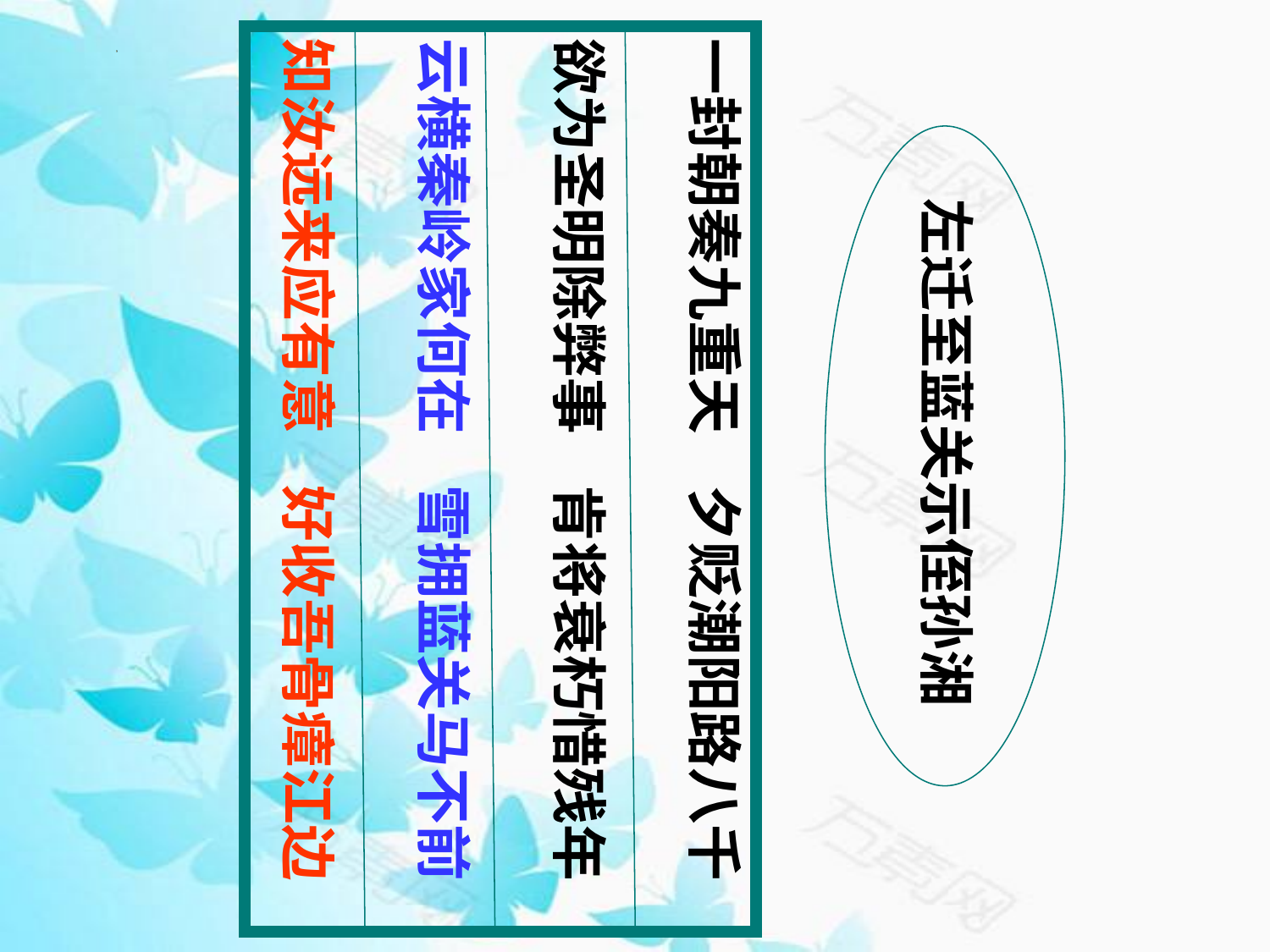

一封朝奏九重天    夕贬潮阳路八千

欲为圣明除弊事    肯将衰朽惜残年

云横秦岭家何在    雪拥蓝关马不前

知汝远来应有意    好收吾骨瘴江边

左迁至蓝关示侄孙湘